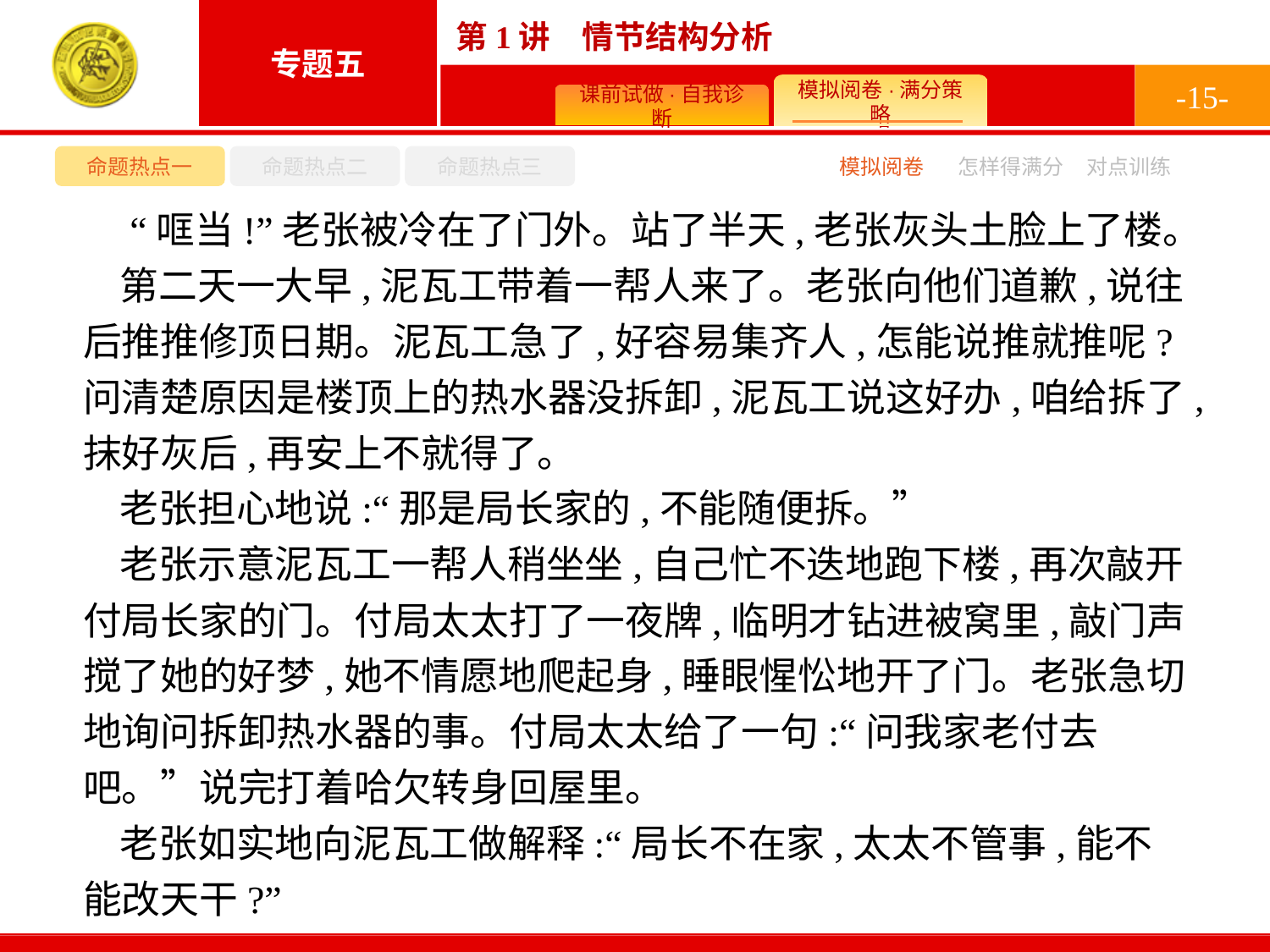

-15-
命题热点一
命题热点二
命题热点三
模拟阅卷
怎样得满分
对点训练
 “哐当!”老张被冷在了门外。站了半天,老张灰头土脸上了楼。
第二天一大早,泥瓦工带着一帮人来了。老张向他们道歉,说往后推推修顶日期。泥瓦工急了,好容易集齐人,怎能说推就推呢?问清楚原因是楼顶上的热水器没拆卸,泥瓦工说这好办,咱给拆了,抹好灰后,再安上不就得了。
老张担心地说:“那是局长家的,不能随便拆。”
老张示意泥瓦工一帮人稍坐坐,自己忙不迭地跑下楼,再次敲开付局长家的门。付局太太打了一夜牌,临明才钻进被窝里,敲门声搅了她的好梦,她不情愿地爬起身,睡眼惺忪地开了门。老张急切地询问拆卸热水器的事。付局太太给了一句:“问我家老付去吧。”说完打着哈欠转身回屋里。
老张如实地向泥瓦工做解释:“局长不在家,太太不管事,能不能改天干?”